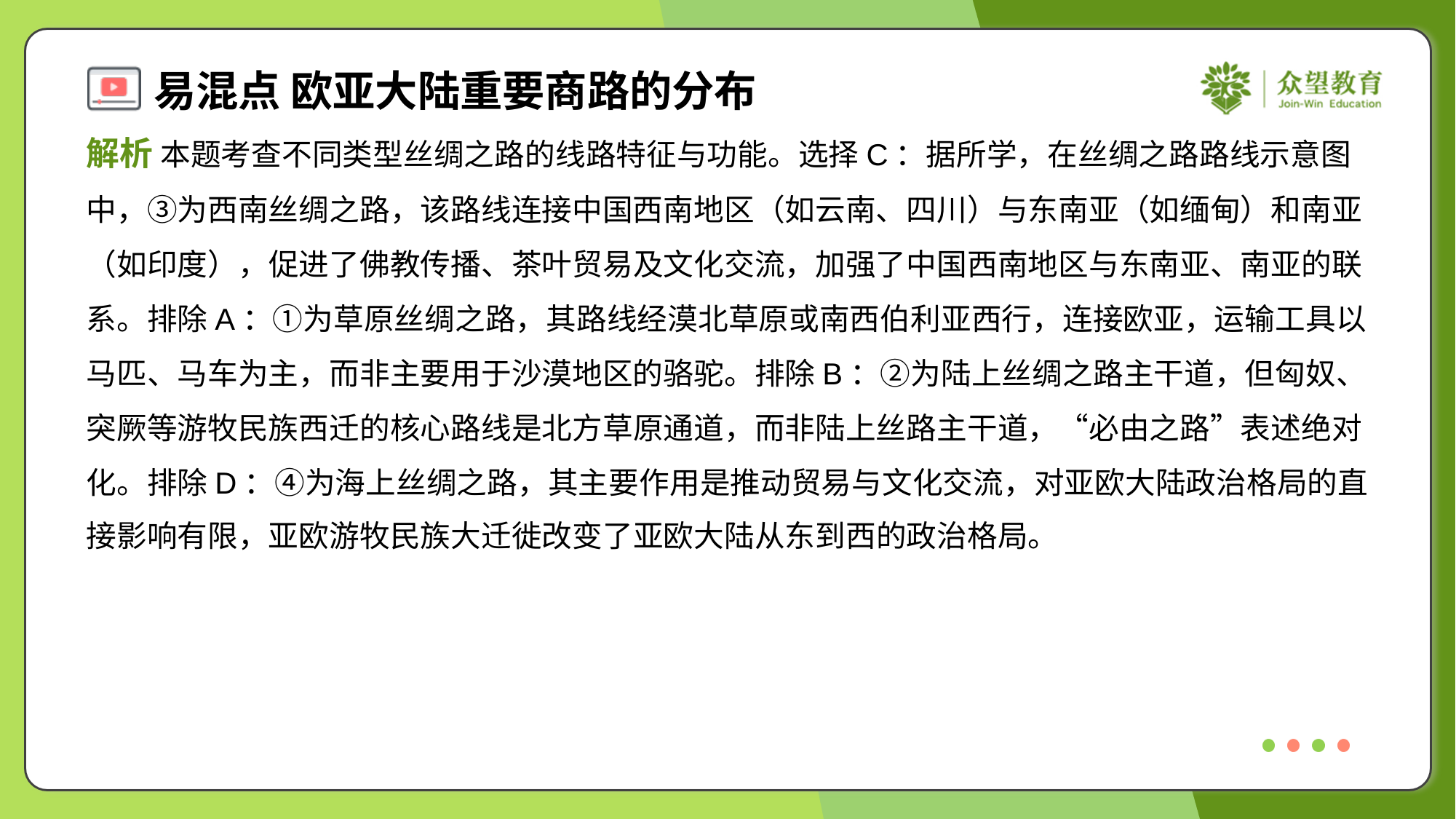

解析 本题考查不同类型丝绸之路的线路特征与功能。选择C：据所学，在丝绸之路路线示意图
中，③为西南丝绸之路，该路线连接中国西南地区（如云南、四川）与东南亚（如缅甸）和南亚
（如印度），促进了佛教传播、茶叶贸易及文化交流，加强了中国西南地区与东南亚、南亚的联
系。排除A：①为草原丝绸之路，其路线经漠北草原或南西伯利亚西行，连接欧亚，运输工具以
马匹、马车为主，而非主要用于沙漠地区的骆驼。排除B：②为陆上丝绸之路主干道，但匈奴、
突厥等游牧民族西迁的核心路线是北方草原通道，而非陆上丝路主干道，“必由之路”表述绝对
化。排除D：④为海上丝绸之路，其主要作用是推动贸易与文化交流，对亚欧大陆政治格局的直
接影响有限，亚欧游牧民族大迁徙改变了亚欧大陆从东到西的政治格局。